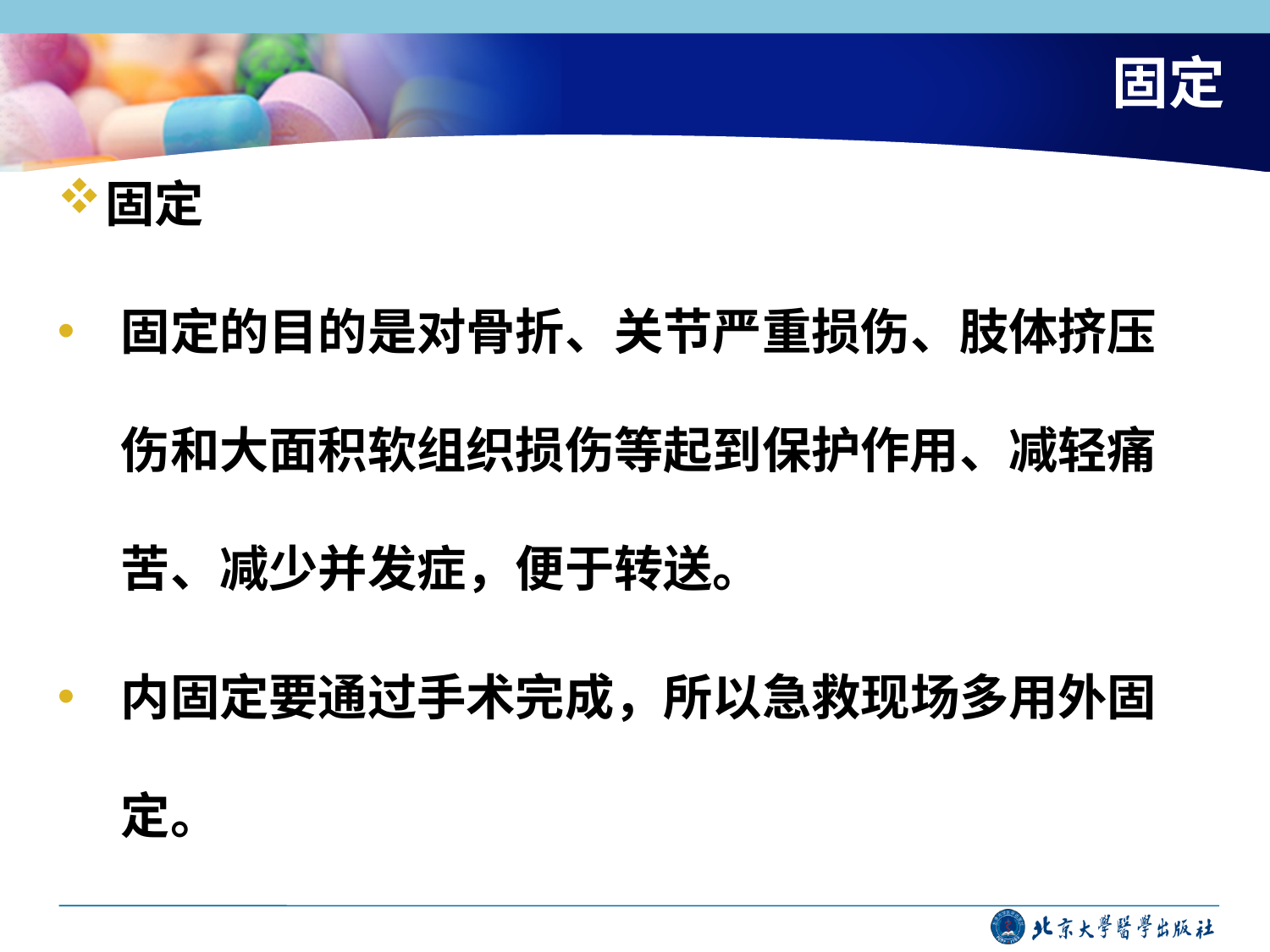

# 固定
固定
固定的目的是对骨折、关节严重损伤、肢体挤压伤和大面积软组织损伤等起到保护作用、减轻痛苦、减少并发症，便于转送。
内固定要通过手术完成，所以急救现场多用外固定。